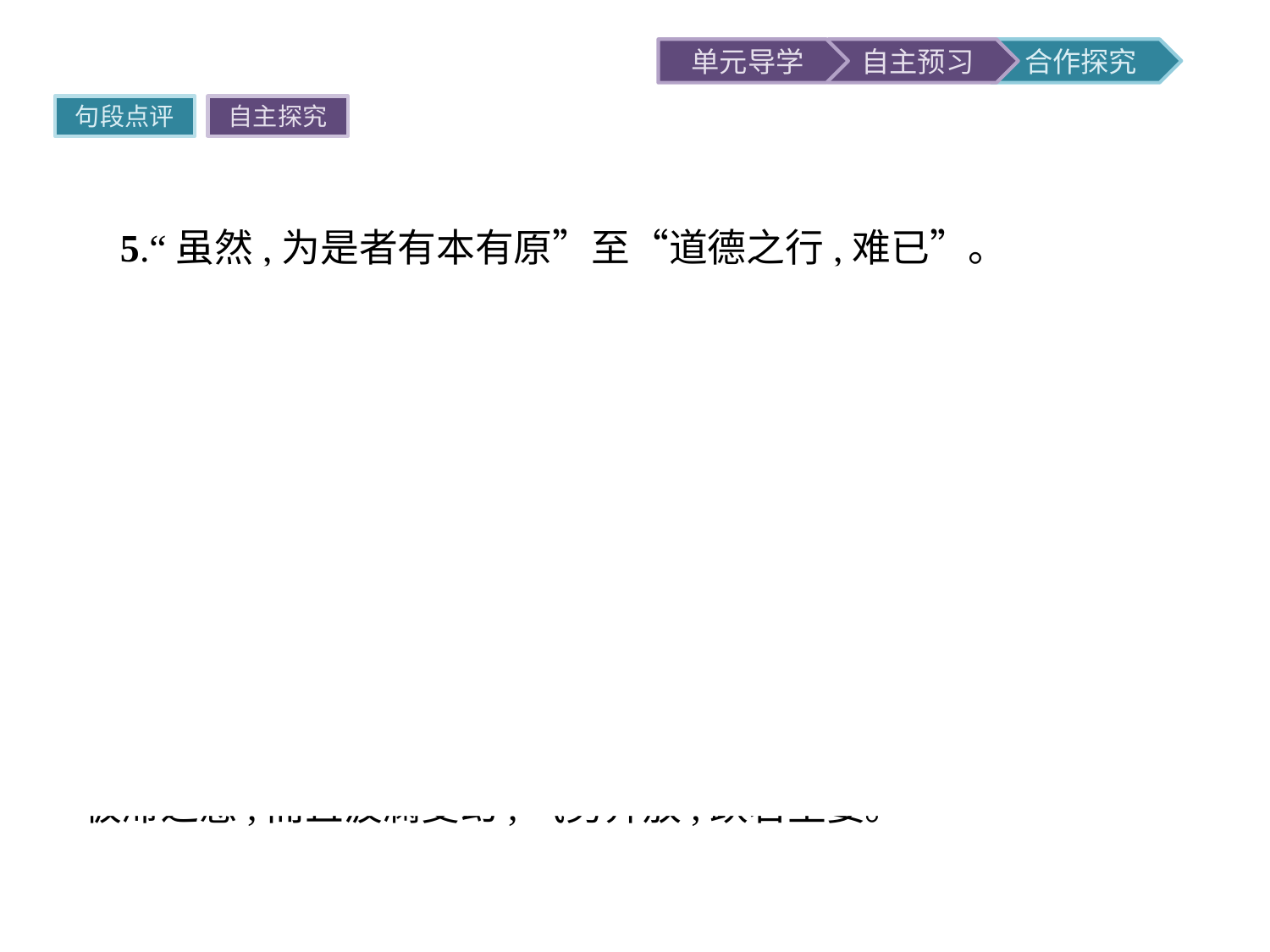

句段点评
自主探究
5.“虽然,为是者有本有原”至“道德之行,难已”。
点评这一段由“虽然”转进,论述了今之君子“责人也详”“待己也廉”,与古之君子迥异的缘由。先从道理上概括分析“怠者不能修,而忌者畏人修”。接着作者以自己尝试过的事实作论据。在此作者集平素许多零碎感受而想象成一个场面加以绘声绘色的描写,使之情状宛陈,如在目前。“某良士,某良士”的反复,使欣悦首肯之状毕见;“某非良士,某非良士”的选用,使愤然不平之声如闻。自然而然可推出结论:“事修而谤兴,德高而毁来。”是从“毁”的现象到“毁”的根源的论述深化,完成了题目“原”的旨要。本段运用排比、拟人的手法,使文章不仅毫无板滞之感,而且波澜变幻,气势奔放,跌宕生姿。